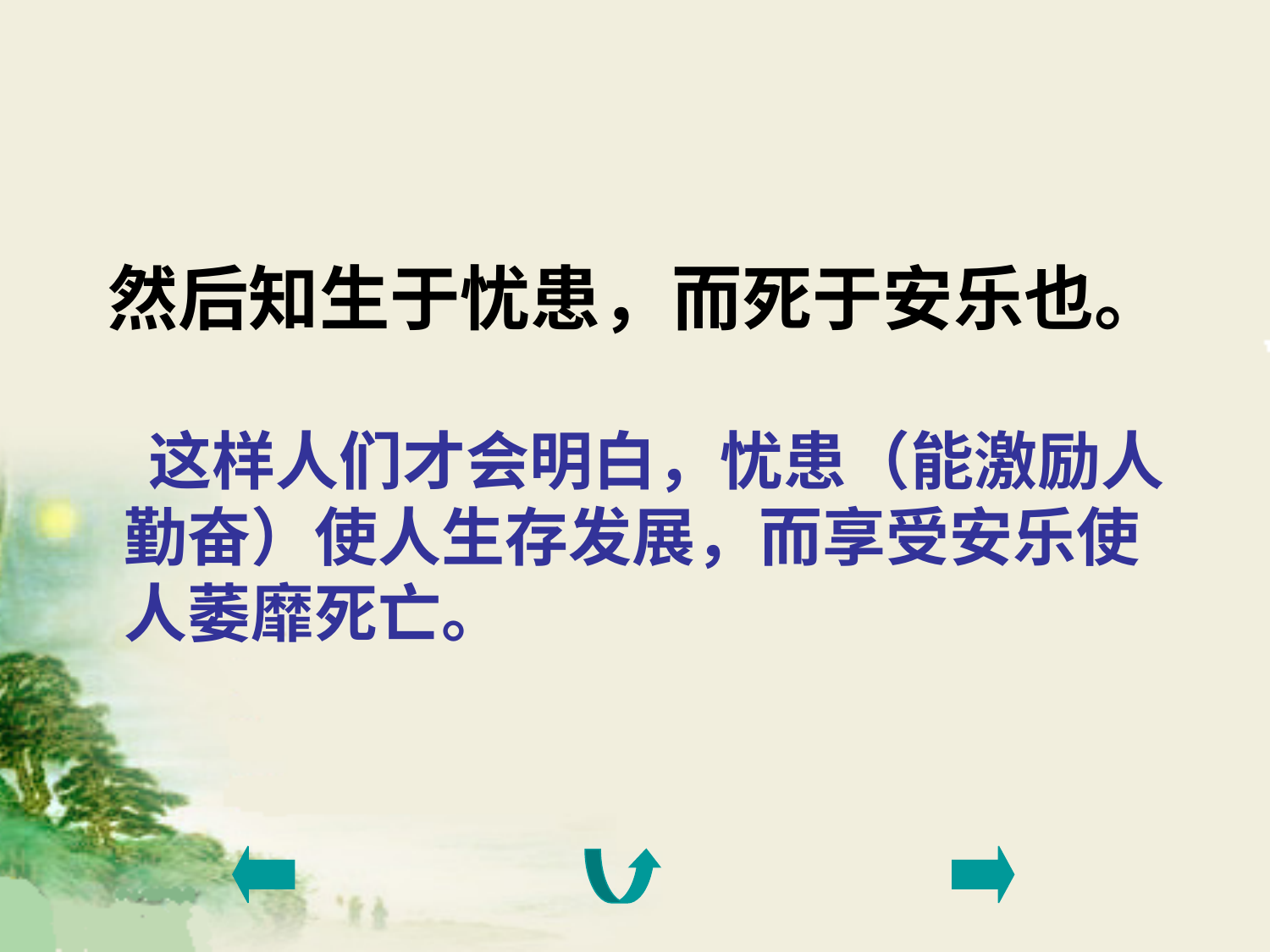

# 然后知生于忧患，而死于安乐也。
    这样人们才会明白，忧患（能激励人勤奋）使人生存发展，而享受安乐使人萎靡死亡。